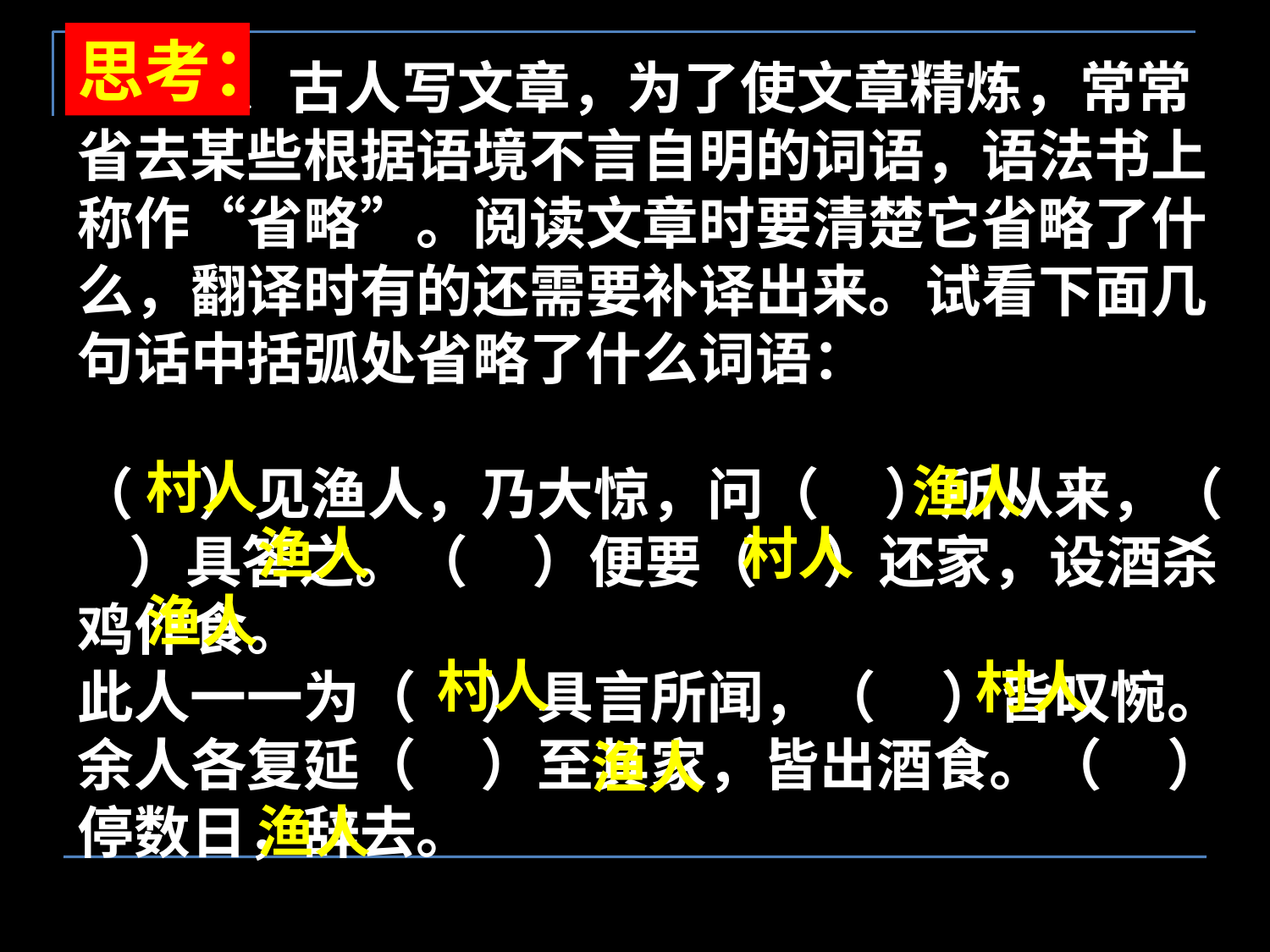

思考：
       1、古人写文章，为了使文章精炼，常常省去某些根据语境不言自明的词语，语法书上称作“省略”。阅读文章时要清楚它省略了什么，翻译时有的还需要补译出来。试看下面几句话中括弧处省略了什么词语：

（     ）见渔人，乃大惊，问（     ）所从来，（     ）具答之。（     ）便要（     ）还家，设酒杀鸡作食。
此人一一为（     ）具言所闻，（     ）皆叹惋。余人各复延（     ）至其家，皆出酒食。（     ）停数日，辞去。
村人
渔人
渔人
村人
渔人
村人
村人
渔人
渔人